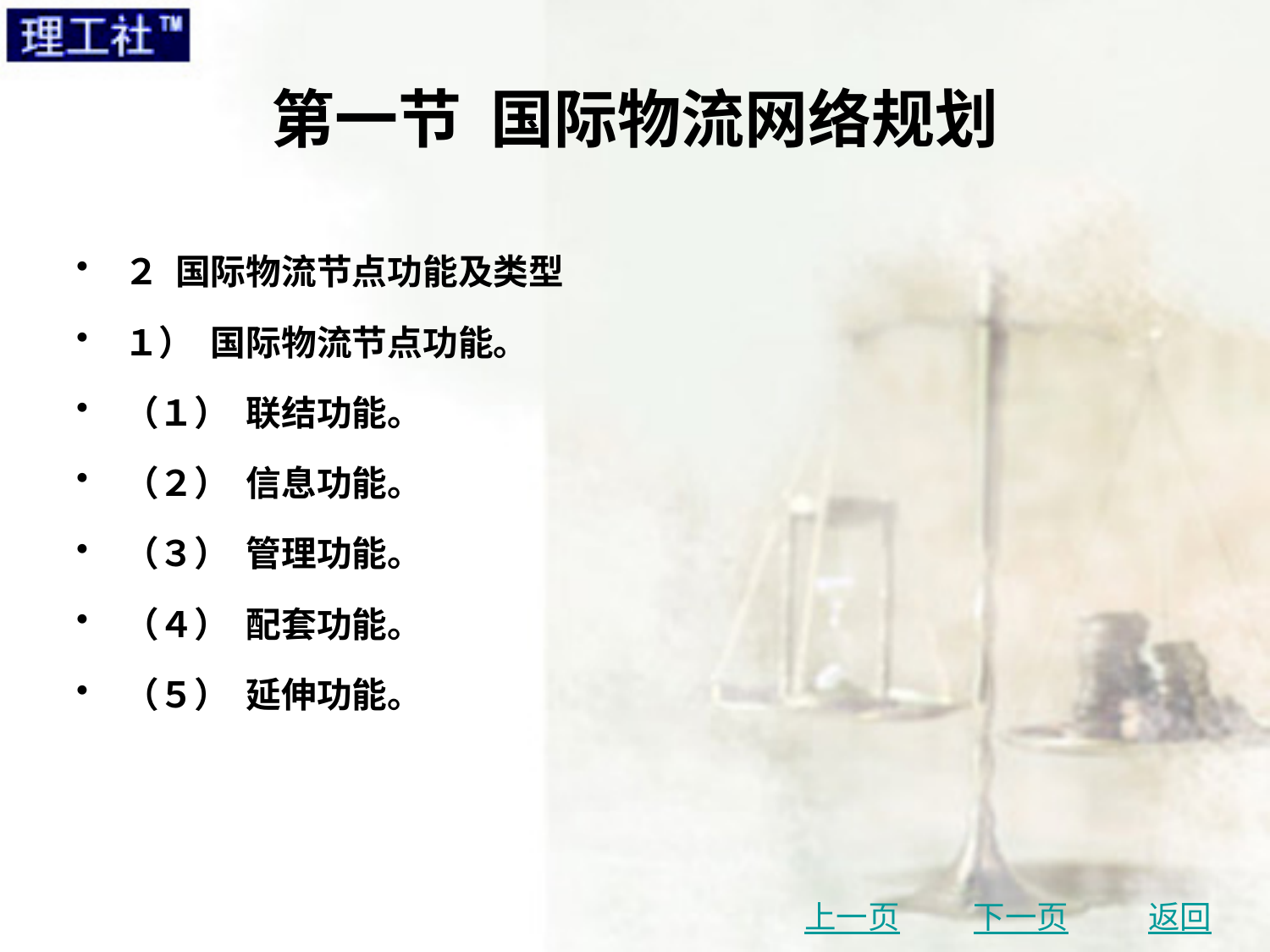

# 第一节  国际物流网络规划
２  国际物流节点功能及类型
１）  国际物流节点功能。
（１）  联结功能。
（２）  信息功能。
（３）  管理功能。
（４）  配套功能。
（５）  延伸功能。

上一页
下一页
返回